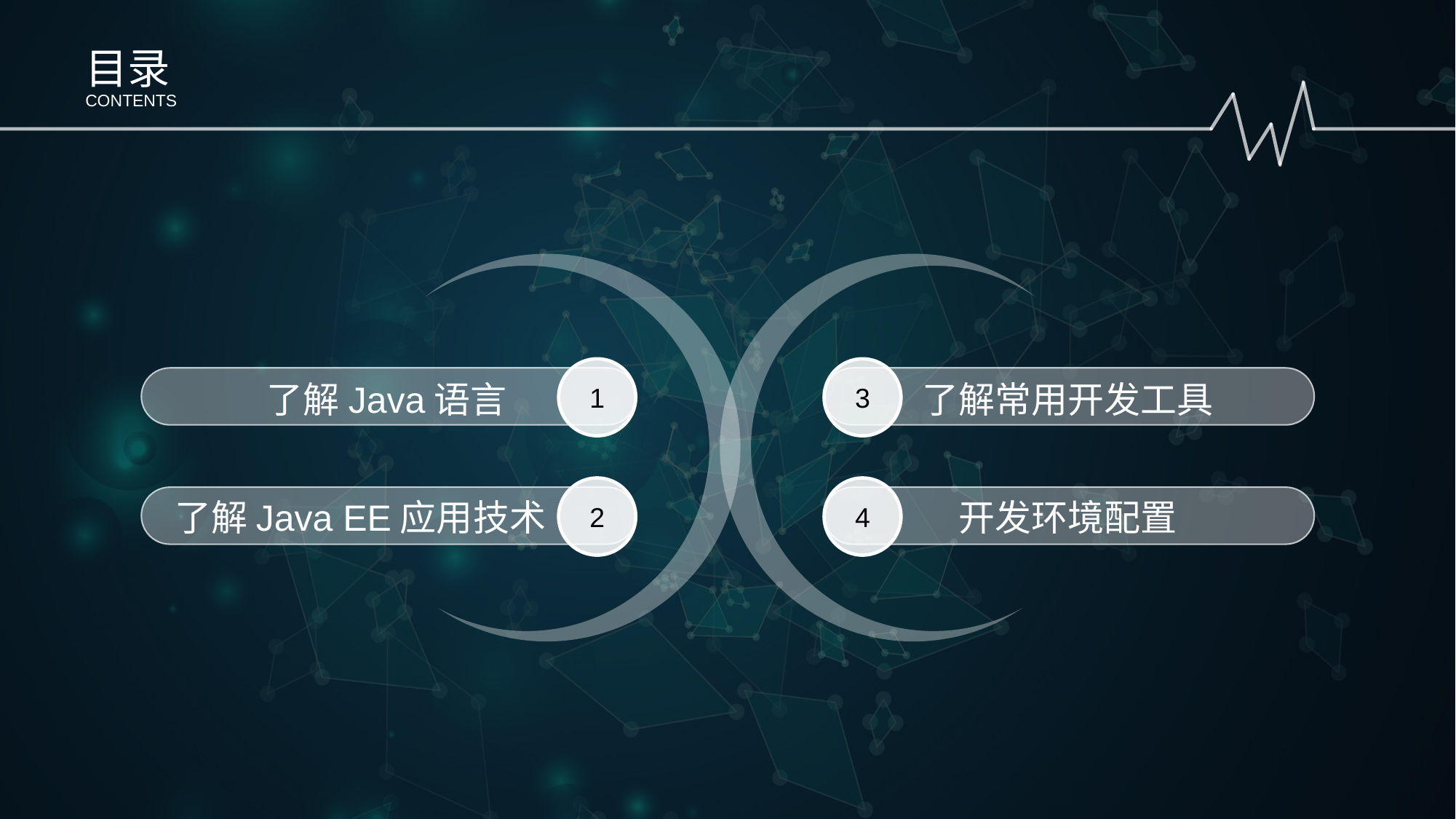

目录
CONTENTS

1

了解Java语言
3

了解常用开发工具
2

了解Java EE应用技术
4

开发环境配置